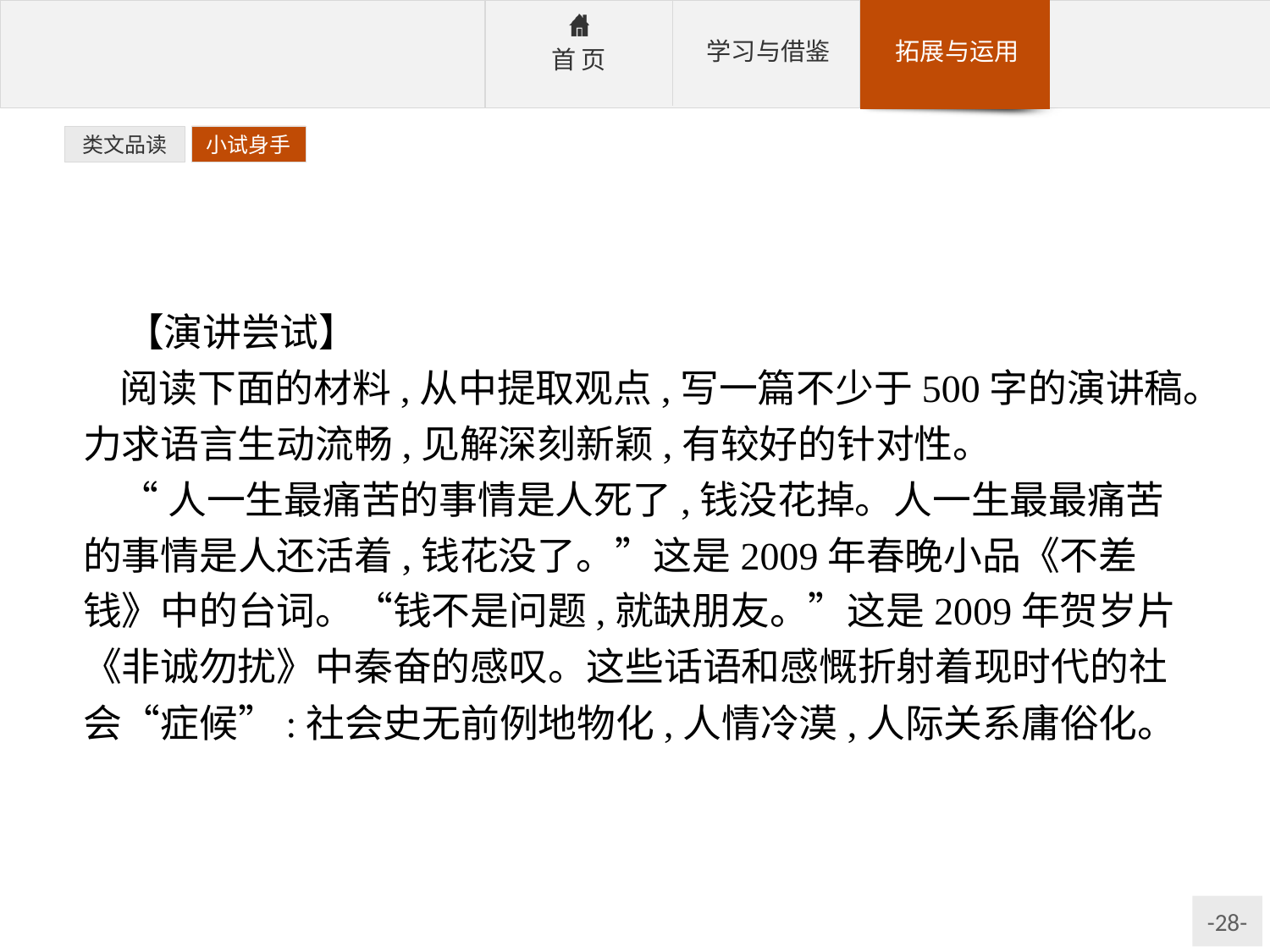

类文品读
小试身手

【演讲尝试】
阅读下面的材料,从中提取观点,写一篇不少于500字的演讲稿。力求语言生动流畅,见解深刻新颖,有较好的针对性。
“人一生最痛苦的事情是人死了,钱没花掉。人一生最最痛苦的事情是人还活着,钱花没了。”这是2009年春晚小品《不差钱》中的台词。“钱不是问题,就缺朋友。”这是2009年贺岁片《非诚勿扰》中秦奋的感叹。这些话语和感慨折射着现时代的社会“症候”:社会史无前例地物化,人情冷漠,人际关系庸俗化。